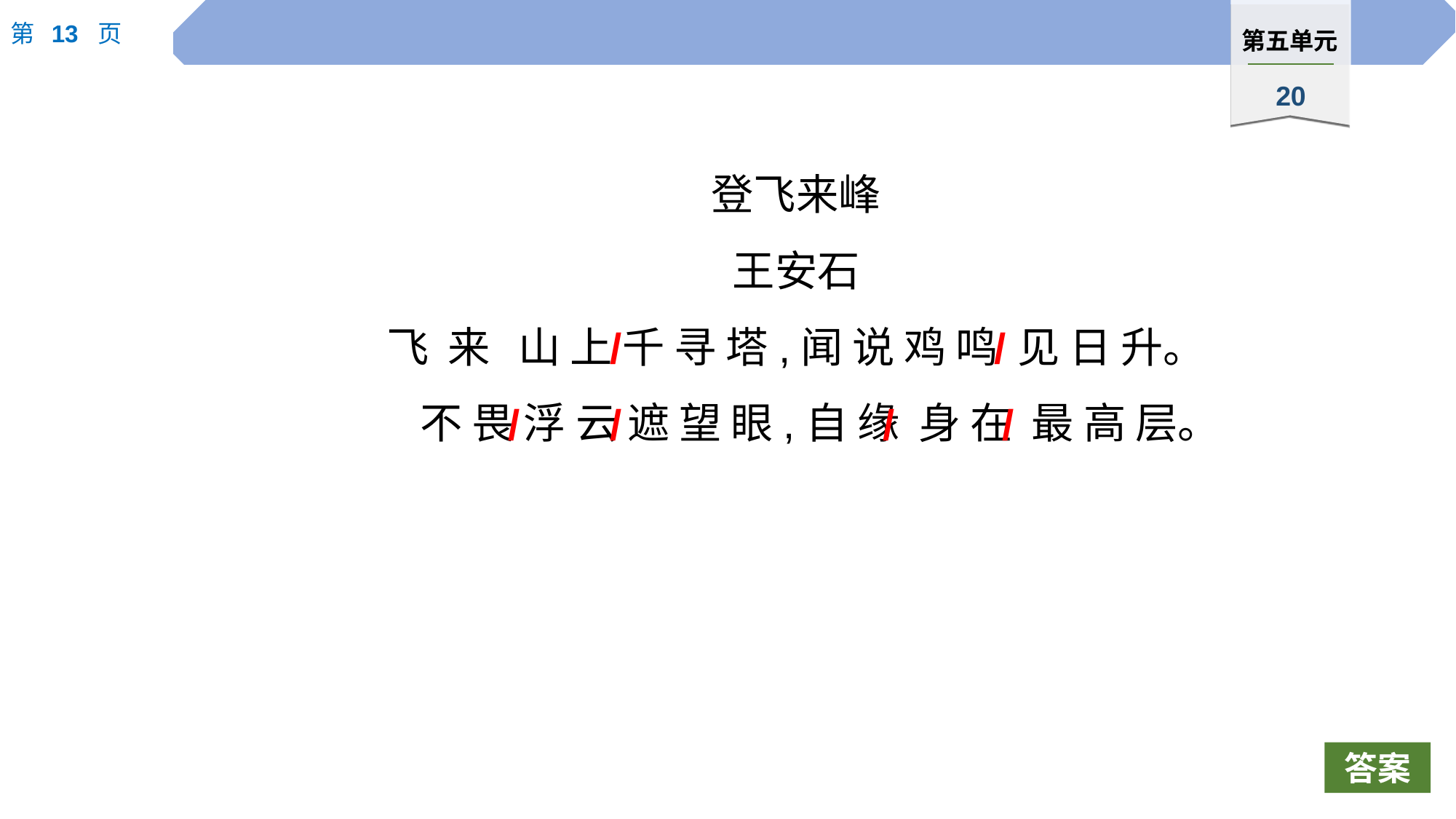

登飞来峰
王安石
飞  来   山 上 千 寻 塔,闻 说 鸡 鸣  见 日 升。
    不 畏 浮 云 遮 望 眼,自 缘  身 在  最 高 层。
/
/
/
/
/
/
答案